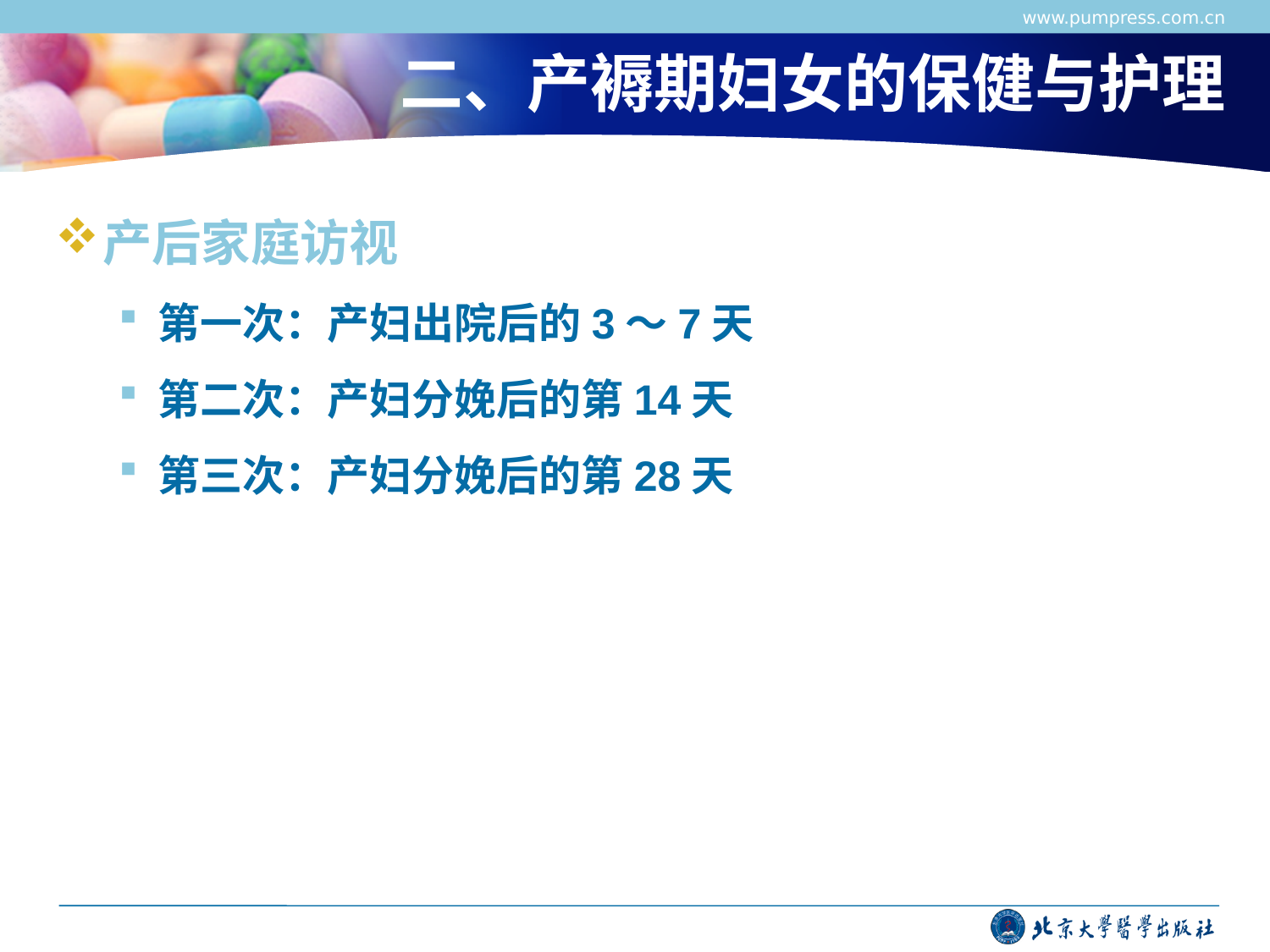

www.pumpress.com.cn
# 二、产褥期妇女的保健与护理
产后家庭访视
第一次：产妇出院后的3～7天
第二次：产妇分娩后的第14天
第三次：产妇分娩后的第28天